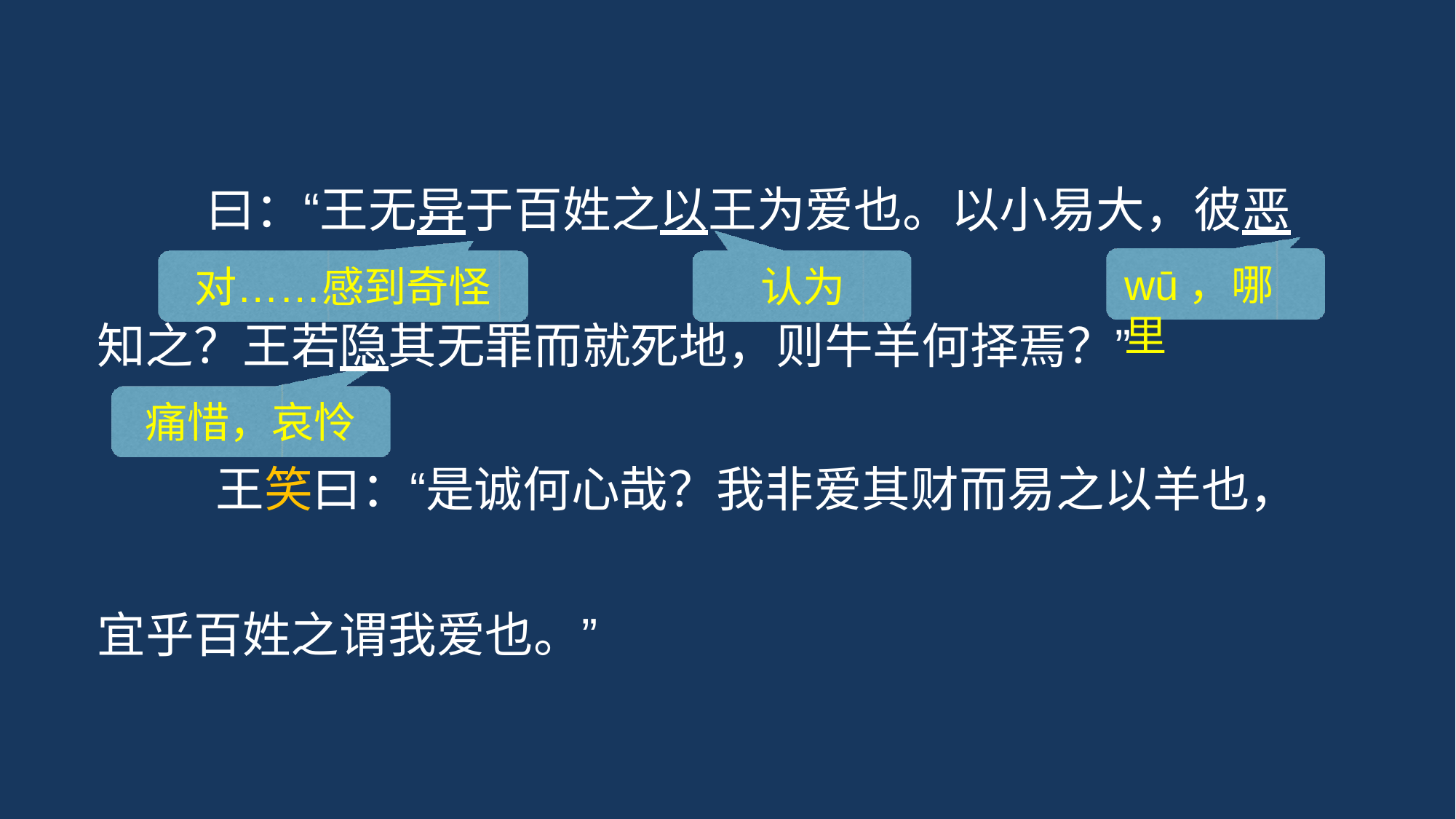

# 曰：“王无异于百姓之以王为爱也。以小易大，彼恶

wū，哪里
对……感到奇怪	认为
知之？王若隐其无罪而就死地，则牛羊何择焉？”
痛惜，哀怜
王笑曰：“是诚何心哉？我非爱其财而易之以羊也，

宜乎百姓之谓我爱也。”